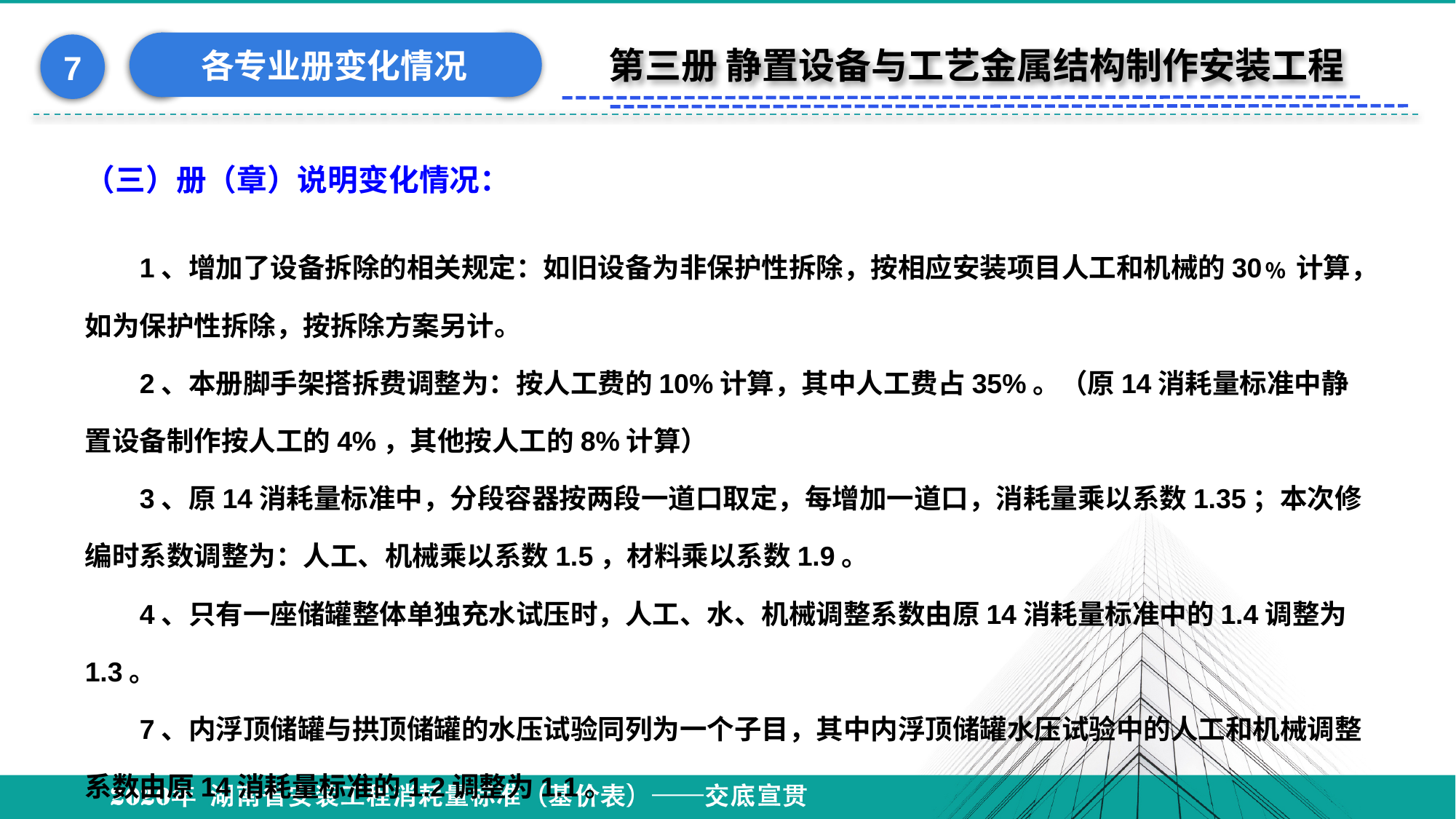

各专业册变化情况

7
第三册 静置设备与工艺金属结构制作安装工程
（三）册（章）说明变化情况：

1、增加了设备拆除的相关规定：如旧设备为非保护性拆除，按相应安装项目人工和机械的30﹪计算，如为保护性拆除，按拆除方案另计。
2、本册脚手架搭拆费调整为：按人工费的10%计算，其中人工费占35%。（原14消耗量标准中静置设备制作按人工的4%，其他按人工的8%计算）
3、原14消耗量标准中，分段容器按两段一道口取定，每增加一道口，消耗量乘以系数1.35；本次修编时系数调整为：人工、机械乘以系数1.5，材料乘以系数1.9。
4、只有一座储罐整体单独充水试压时，人工、水、机械调整系数由原14消耗量标准中的1.4调整为1.3。
7、内浮顶储罐与拱顶储罐的水压试验同列为一个子目，其中内浮顶储罐水压试验中的人工和机械调整系数由原14消耗量标准的1.2调整为1.1。